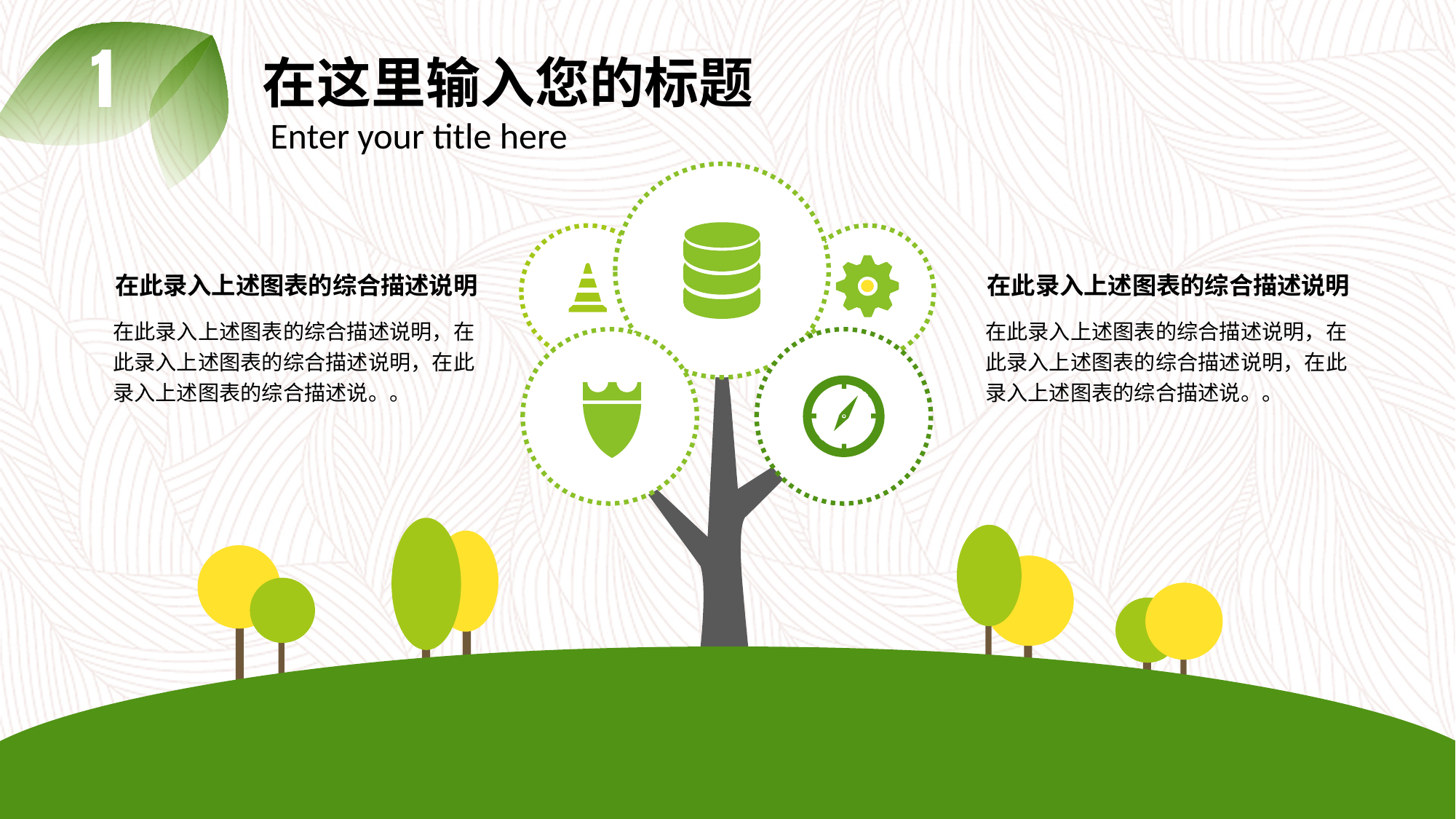

1
在这里输入您的标题
 Enter your title here

在此录入上述图表的综合描述说明
在此录入上述图表的综合描述说明

在此录入上述图表的综合描述说明，在此录入上述图表的综合描述说明，在此录入上述图表的综合描述说。。
在此录入上述图表的综合描述说明，在此录入上述图表的综合描述说明，在此录入上述图表的综合描述说。。